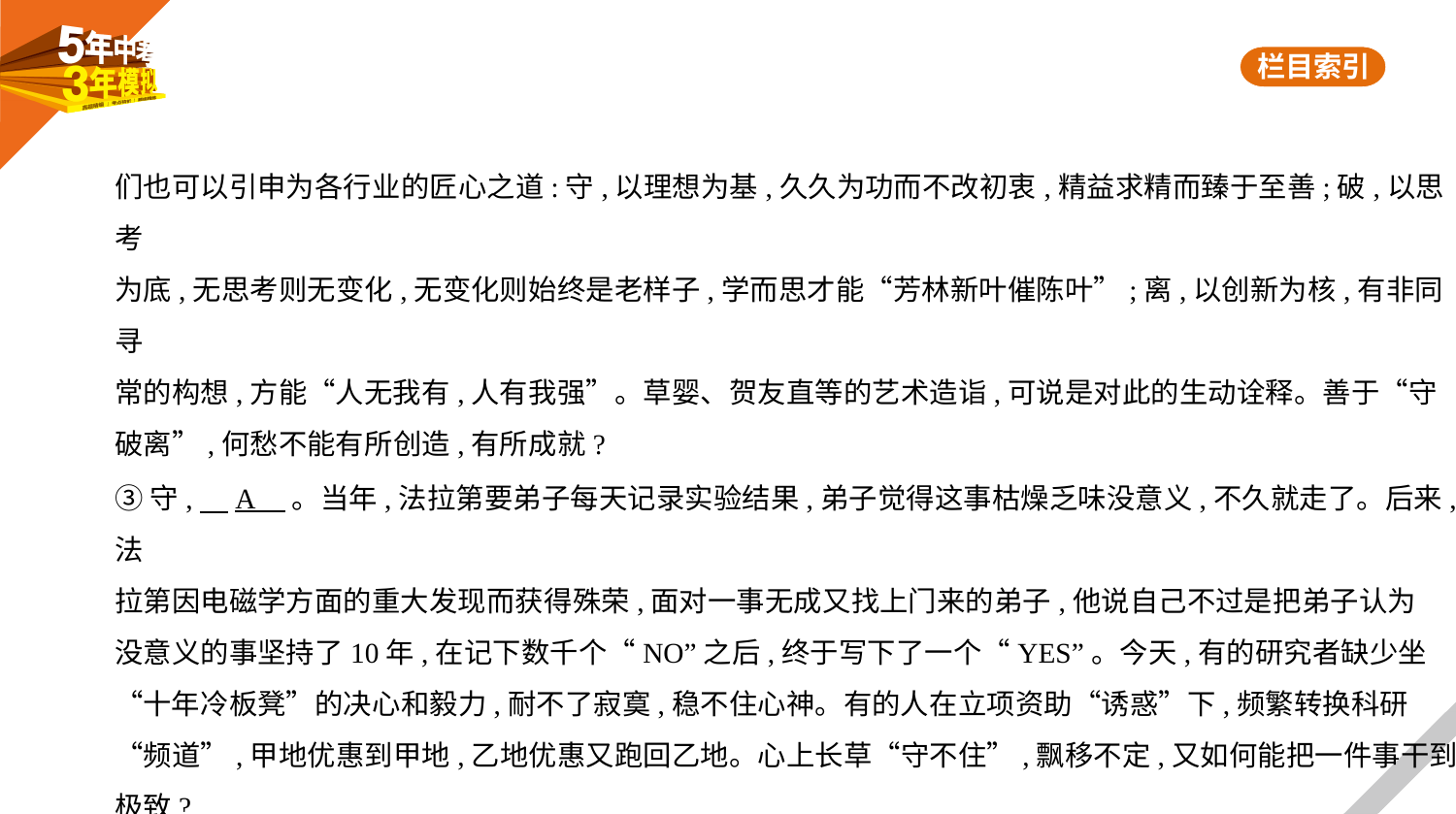

们也可以引申为各行业的匠心之道:守,以理想为基,久久为功而不改初衷,精益求精而臻于至善;破,以思考
为底,无思考则无变化,无变化则始终是老样子,学而思才能“芳林新叶催陈叶”;离,以创新为核,有非同寻
常的构想,方能“人无我有,人有我强”。草婴、贺友直等的艺术造诣,可说是对此的生动诠释。善于“守
破离”,何愁不能有所创造,有所成就?
③守,　A    。当年,法拉第要弟子每天记录实验结果,弟子觉得这事枯燥乏味没意义,不久就走了。后来,法
拉第因电磁学方面的重大发现而获得殊荣,面对一事无成又找上门来的弟子,他说自己不过是把弟子认为
没意义的事坚持了10年,在记下数千个“NO”之后,终于写下了一个“YES”。今天,有的研究者缺少坐
“十年冷板凳”的决心和毅力,耐不了寂寞,稳不住心神。有的人在立项资助“诱惑”下,频繁转换科研
“频道”,甲地优惠到甲地,乙地优惠又跑回乙地。心上长草“守不住”,飘移不定,又如何能把一件事干到
极致?
④破,　B    。齐白石说:“学我者生,似我者死。”这是要后人不能止步于临摹,而要学其神韵善突破。一